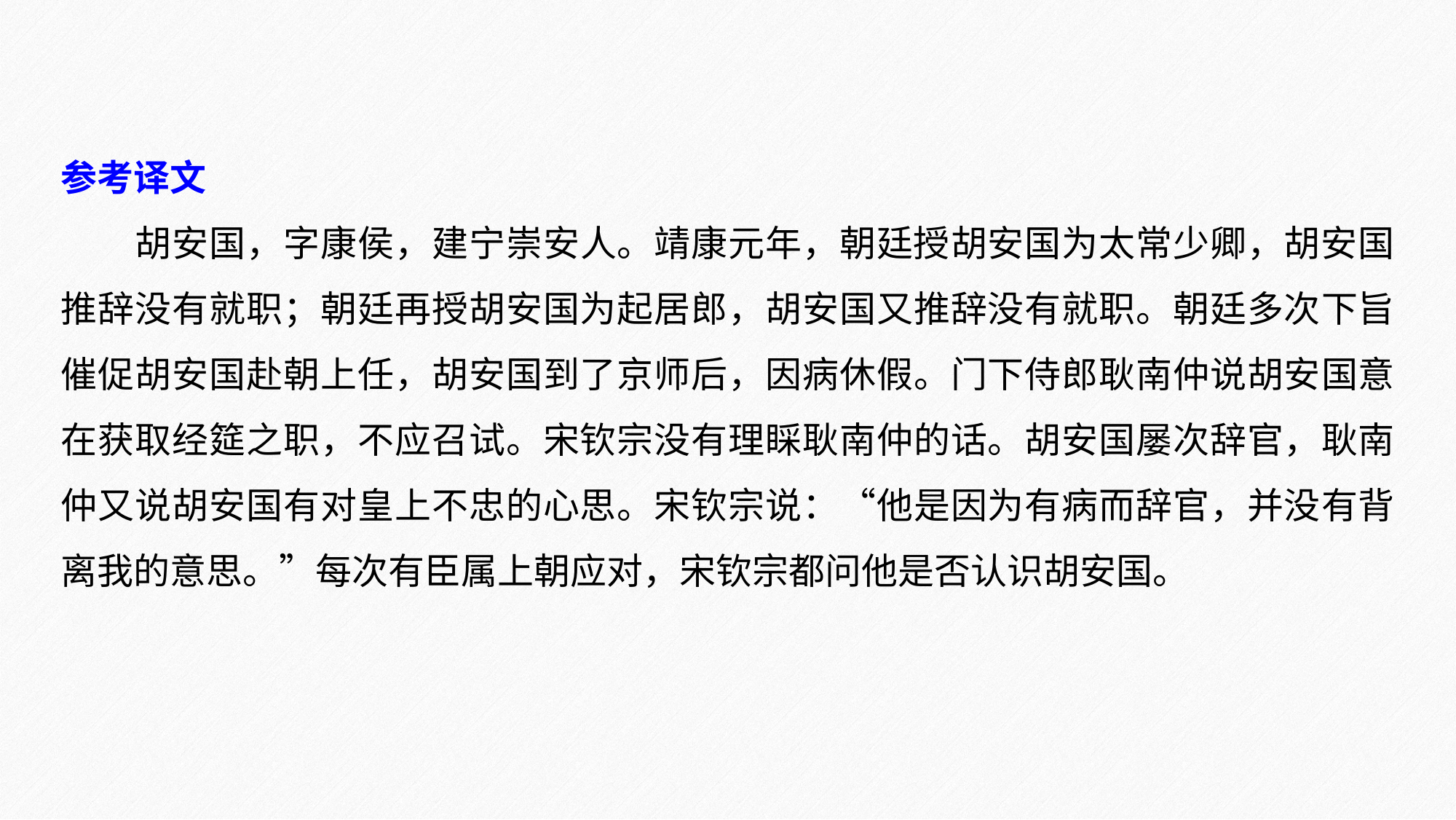

参考译文
胡安国，字康侯，建宁崇安人。靖康元年，朝廷授胡安国为太常少卿，胡安国推辞没有就职；朝廷再授胡安国为起居郎，胡安国又推辞没有就职。朝廷多次下旨催促胡安国赴朝上任，胡安国到了京师后，因病休假。门下侍郎耿南仲说胡安国意在获取经筵之职，不应召试。宋钦宗没有理睬耿南仲的话。胡安国屡次辞官，耿南仲又说胡安国有对皇上不忠的心思。宋钦宗说：“他是因为有病而辞官，并没有背离我的意思。”每次有臣属上朝应对，宋钦宗都问他是否认识胡安国。